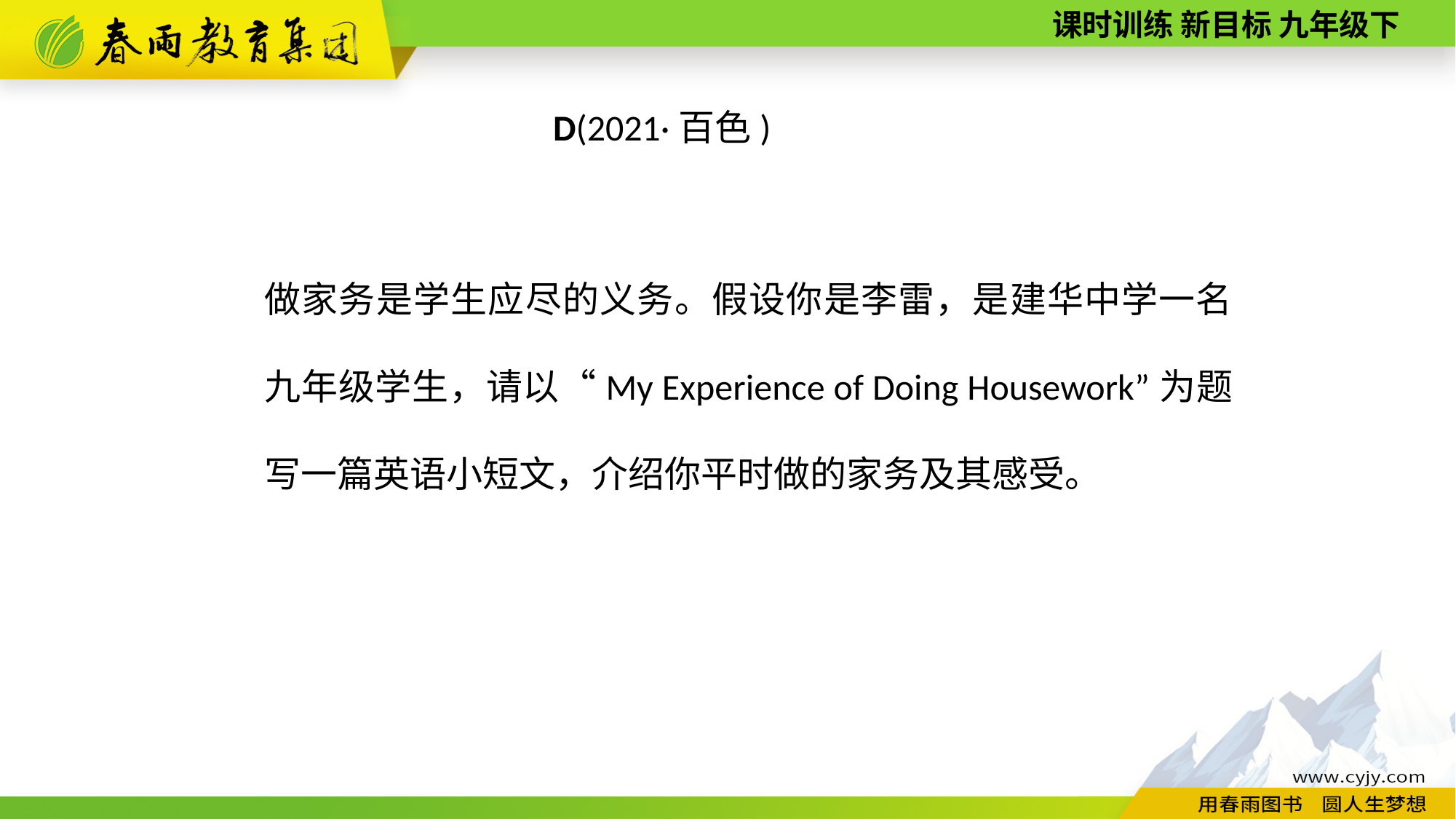

D(2021·百色)
做家务是学生应尽的义务。假设你是李雷，是建华中学一名九年级学生，请以“My Experience of Doing Housework”为题写一篇英语小短文，介绍你平时做的家务及其感受。